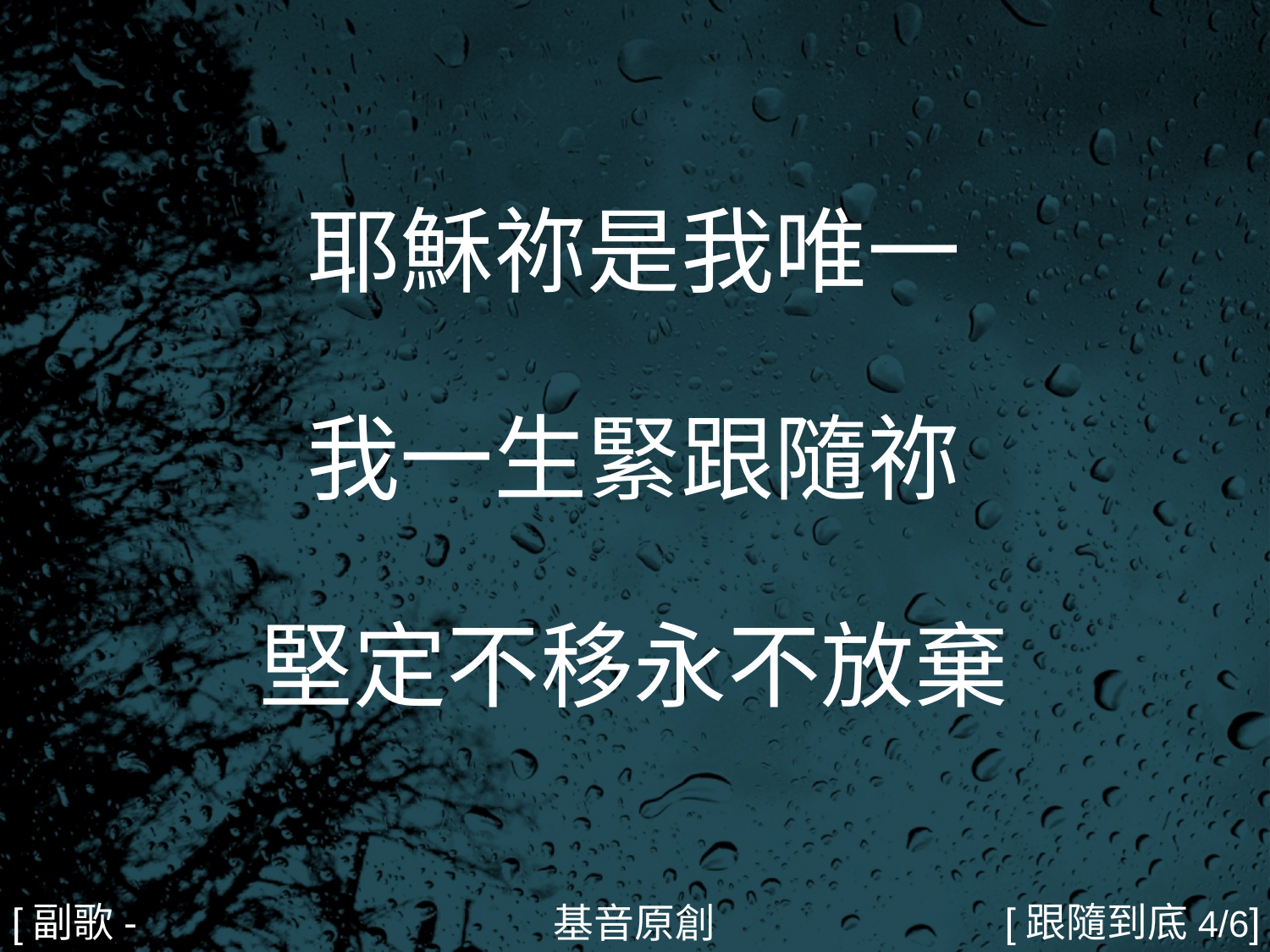

耶穌祢是我唯一

我一生緊跟隨祢

堅定不移永不放棄
#

[副歌-1]
[跟隨到底4/6]
基音原創